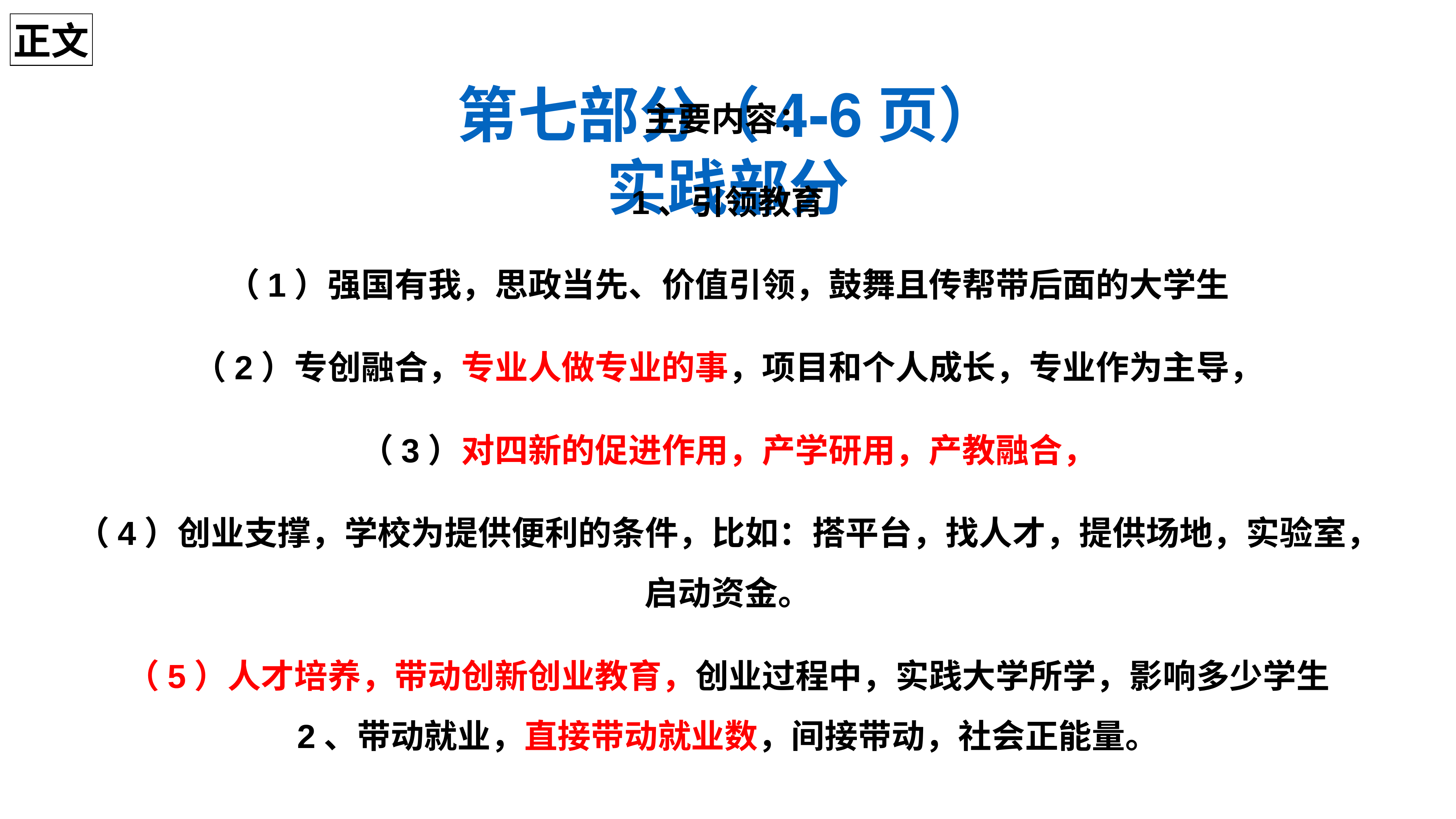

正文
第七部分（4-6页）
实践部分
主要内容：
1、引领教育
（1）强国有我，思政当先、价值引领，鼓舞且传帮带后面的大学生
（2）专创融合，专业人做专业的事，项目和个人成长，专业作为主导，
（3）对四新的促进作用，产学研用，产教融合，
（4）创业支撑，学校为提供便利的条件，比如：搭平台，找人才，提供场地，实验室，启动资金。
（5）人才培养，带动创新创业教育，创业过程中，实践大学所学，影响多少学生
2、带动就业，直接带动就业数，间接带动，社会正能量。